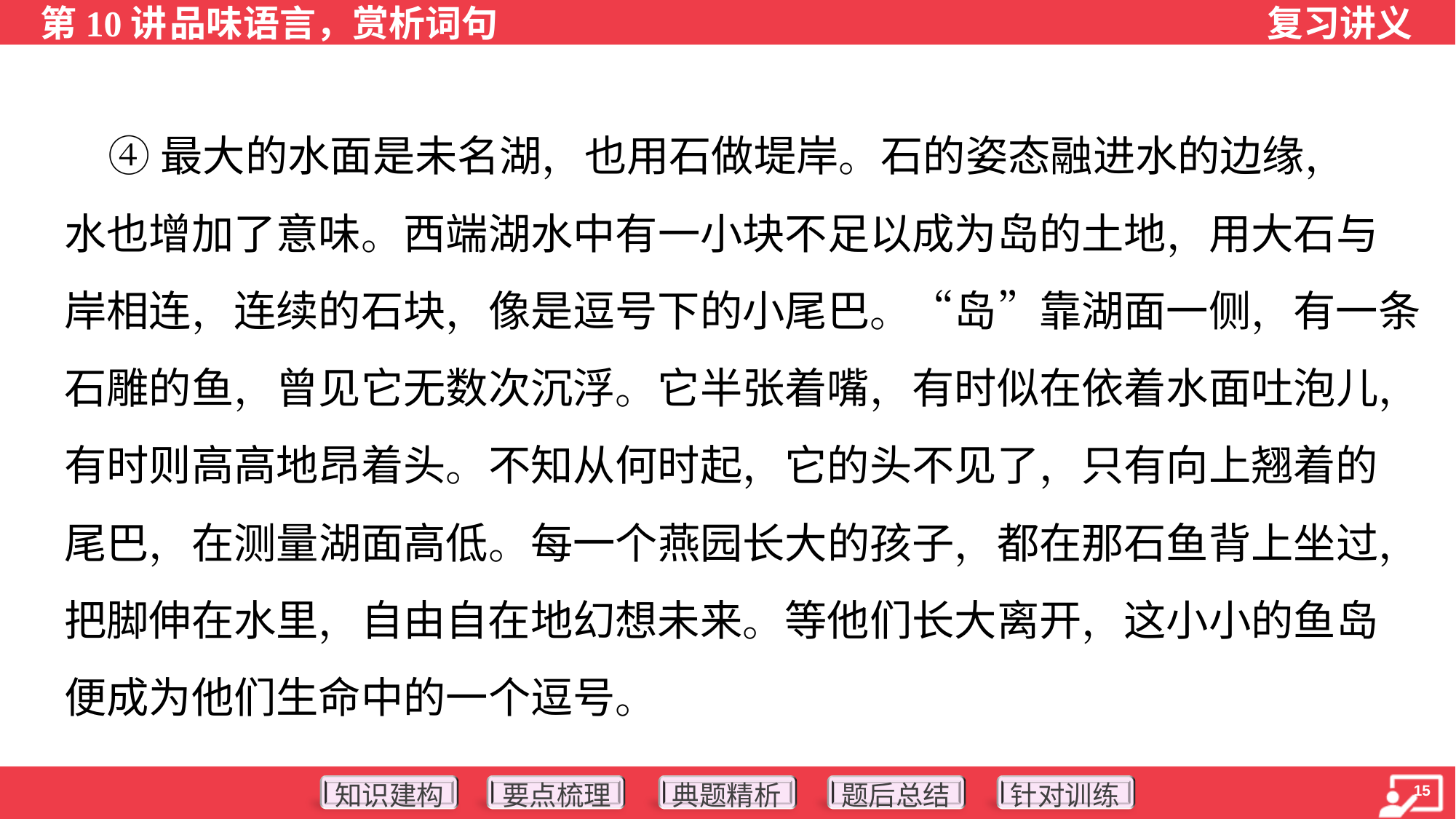

④最大的水面是未名湖，也用石做堤岸。石的姿态融进水的边缘，
水也增加了意味。西端湖水中有一小块不足以成为岛的土地，用大石与
岸相连，连续的石块，像是逗号下的小尾巴。“岛”靠湖面一侧，有一条
石雕的鱼，曾见它无数次沉浮。它半张着嘴，有时似在依着水面吐泡儿，
有时则高高地昂着头。不知从何时起，它的头不见了，只有向上翘着的
尾巴，在测量湖面高低。每一个燕园长大的孩子，都在那石鱼背上坐过，
把脚伸在水里，自由自在地幻想未来。等他们长大离开，这小小的鱼岛
便成为他们生命中的一个逗号。